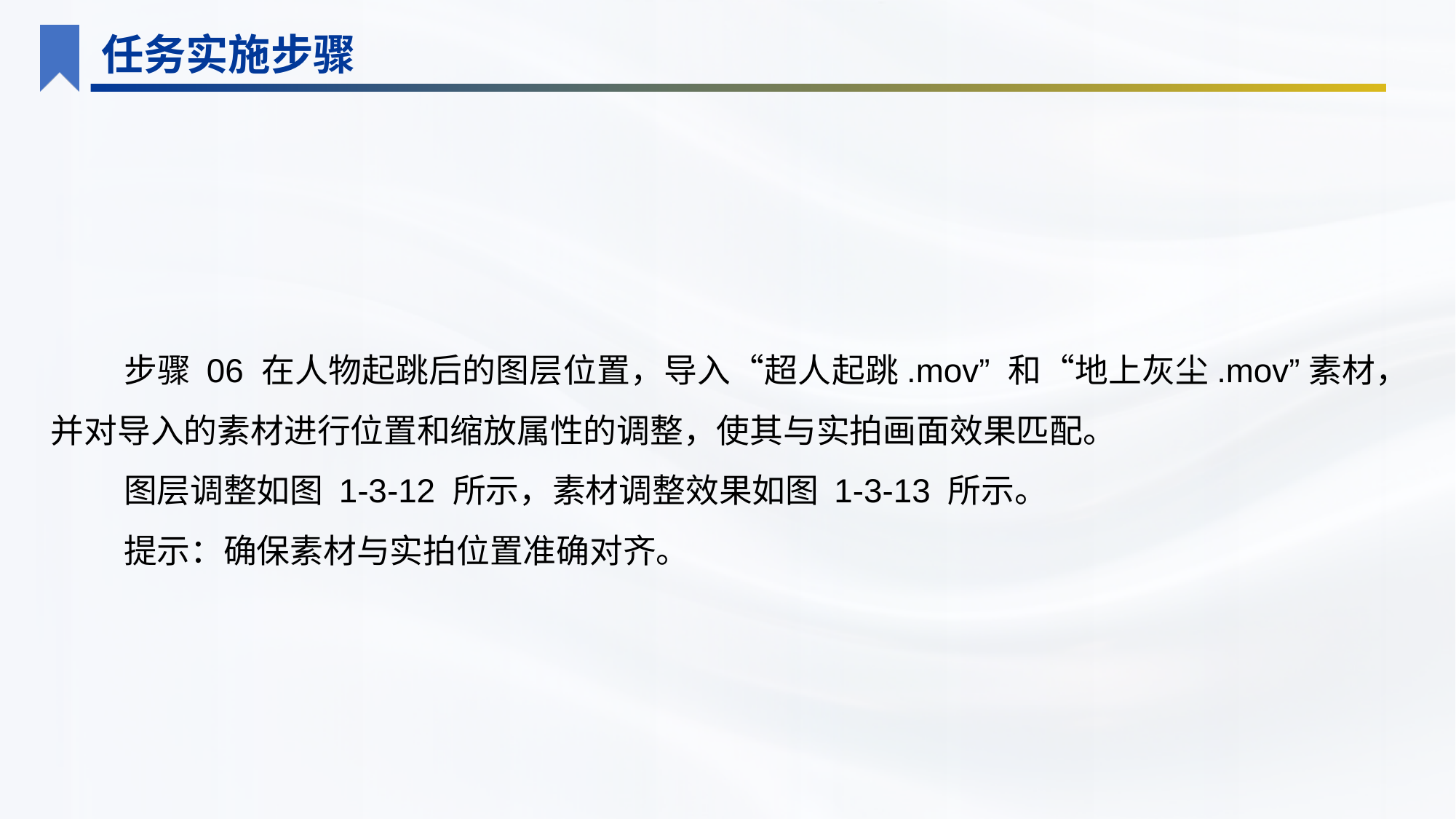

任务实施步骤
步骤 06 在人物起跳后的图层位置，导入“超人起跳.mov” 和“地上灰尘.mov”素材，并对导入的素材进行位置和缩放属性的调整，使其与实拍画面效果匹配。
图层调整如图 1-3-12 所示，素材调整效果如图 1-3-13 所示。
提示：确保素材与实拍位置准确对齐。